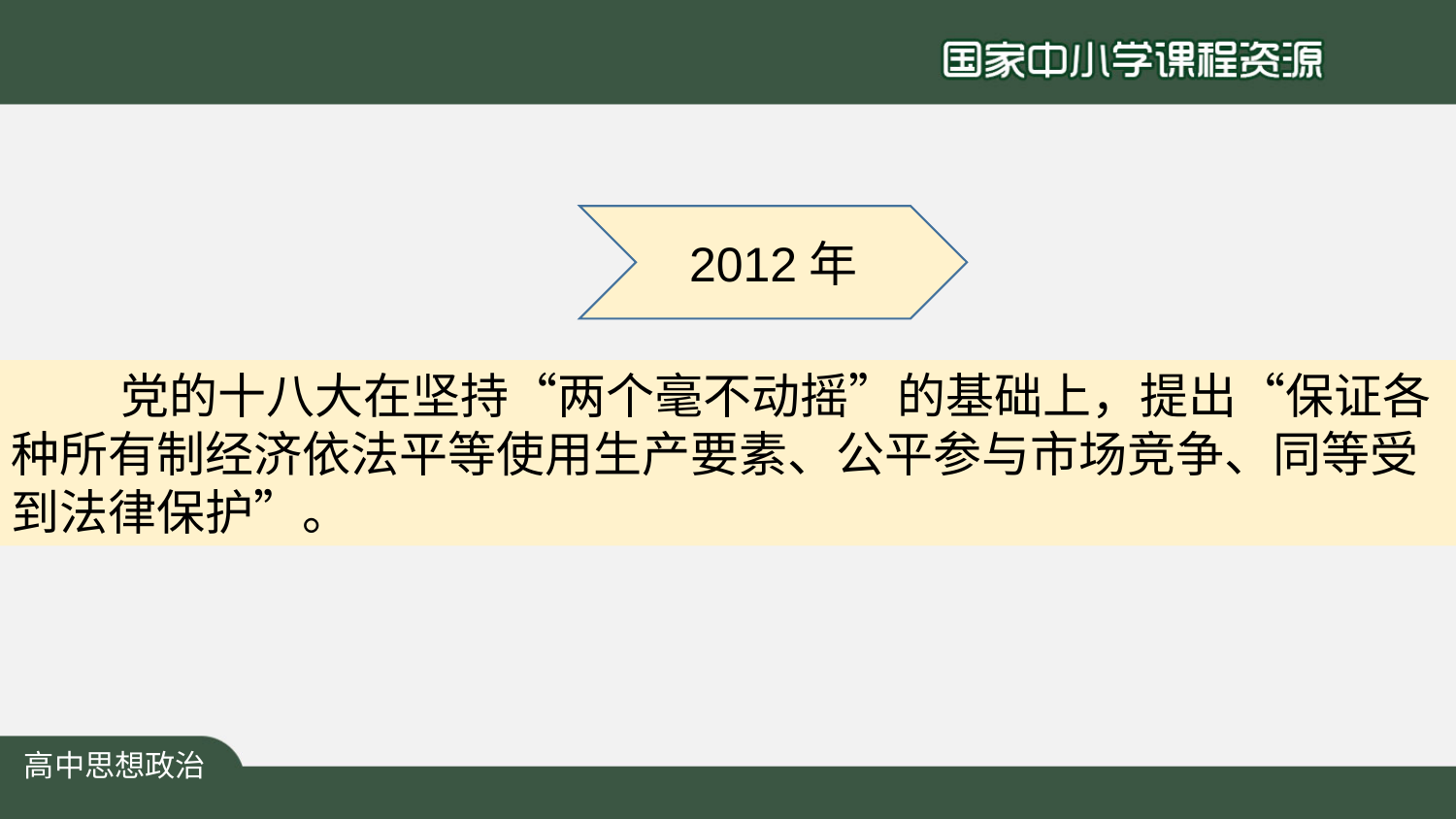

#
2012年
         党的十八大在坚持“两个毫不动摇”的基础上，提出“保证各种所有制经济依法平等使用生产要素、公平参与市场竞争、同等受到法律保护”。